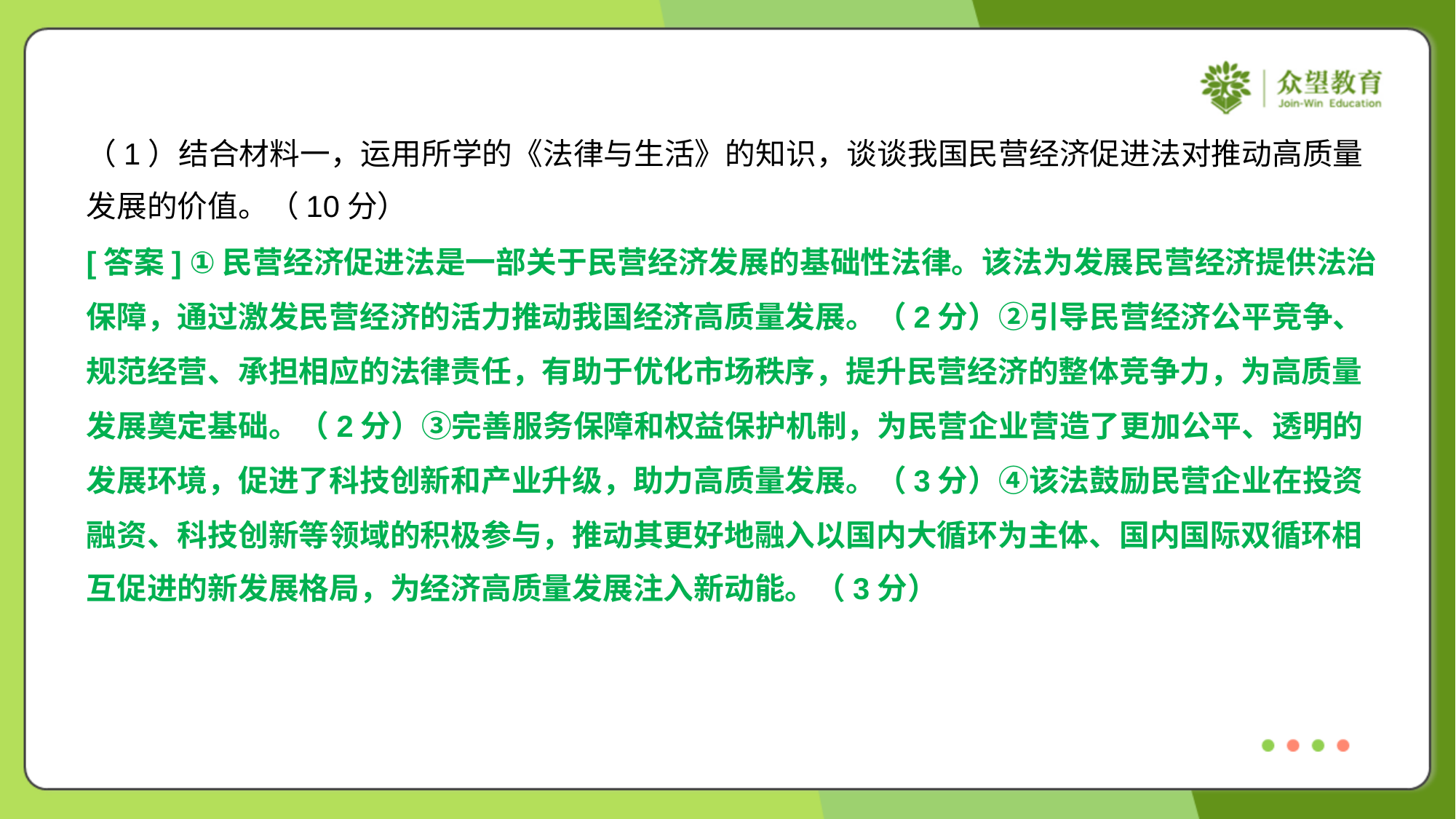

（1）结合材料一，运用所学的《法律与生活》的知识，谈谈我国民营经济促进法对推动高质量
发展的价值。（10分）
[答案] ①民营经济促进法是一部关于民营经济发展的基础性法律。该法为发展民营经济提供法治
保障，通过激发民营经济的活力推动我国经济高质量发展。（2分）②引导民营经济公平竞争、
规范经营、承担相应的法律责任，有助于优化市场秩序，提升民营经济的整体竞争力，为高质量
发展奠定基础。（2分）③完善服务保障和权益保护机制，为民营企业营造了更加公平、透明的
发展环境，促进了科技创新和产业升级，助力高质量发展。（3分）④该法鼓励民营企业在投资
融资、科技创新等领域的积极参与，推动其更好地融入以国内大循环为主体、国内国际双循环相
互促进的新发展格局，为经济高质量发展注入新动能。（3分）